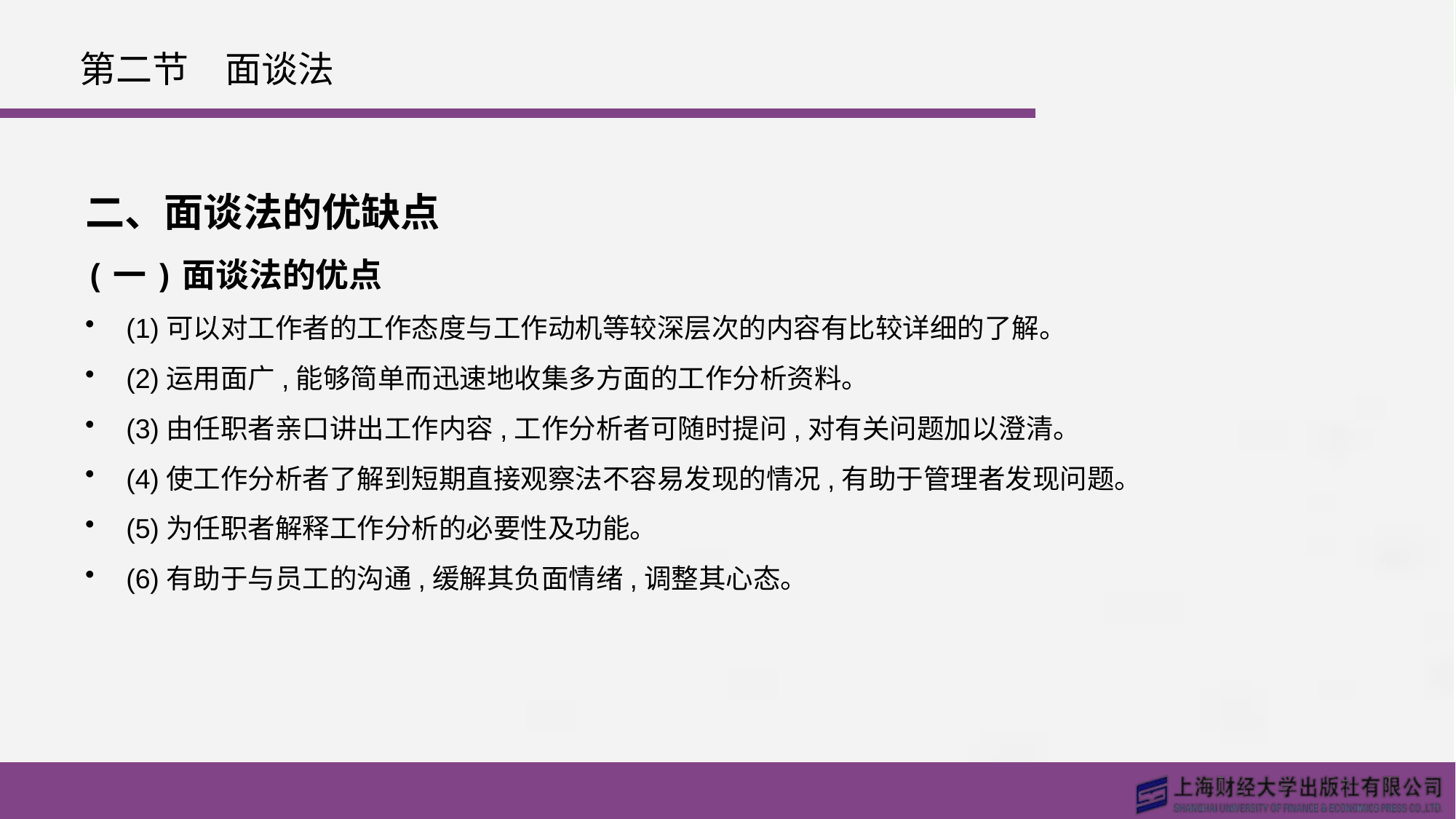

# 第二节　面谈法
二、面谈法的优缺点
(一)面谈法的优点
(1)可以对工作者的工作态度与工作动机等较深层次的内容有比较详细的了解。
(2)运用面广,能够简单而迅速地收集多方面的工作分析资料。
(3)由任职者亲口讲出工作内容,工作分析者可随时提问,对有关问题加以澄清。
(4)使工作分析者了解到短期直接观察法不容易发现的情况,有助于管理者发现问题。
(5)为任职者解释工作分析的必要性及功能。
(6)有助于与员工的沟通,缓解其负面情绪,调整其心态。